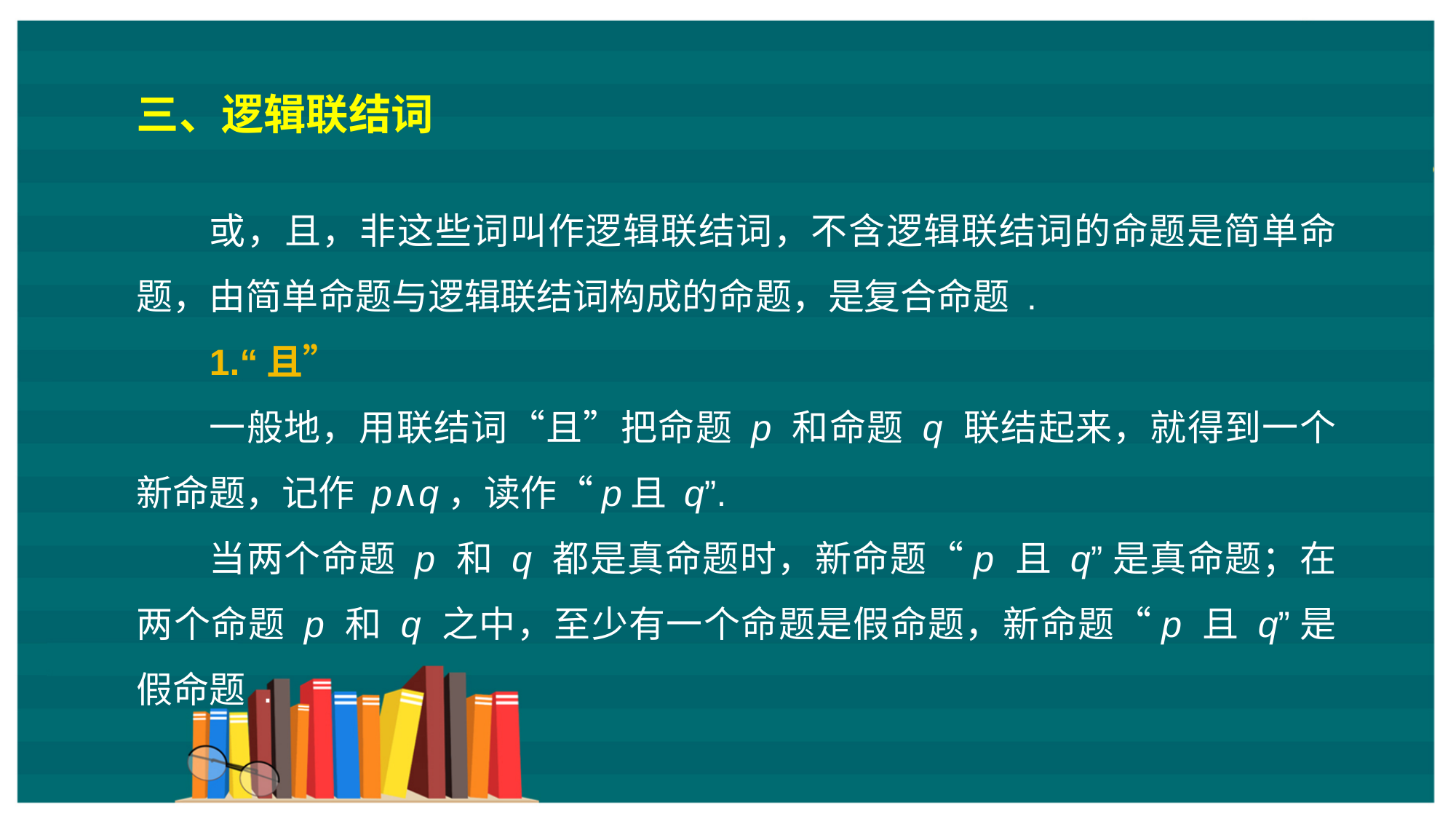

三、逻辑联结词
或，且，非这些词叫作逻辑联结词，不含逻辑联结词的命题是简单命题，由简单命题与逻辑联结词构成的命题，是复合命题 .
1.“且”
一般地，用联结词“且”把命题 p 和命题 q 联结起来，就得到一个新命题，记作 p∧q，读作“p且 q”.
当两个命题 p 和 q 都是真命题时，新命题“p 且 q”是真命题；在两个命题 p 和 q 之中，至少有一个命题是假命题，新命题“p 且 q”是假命题 .